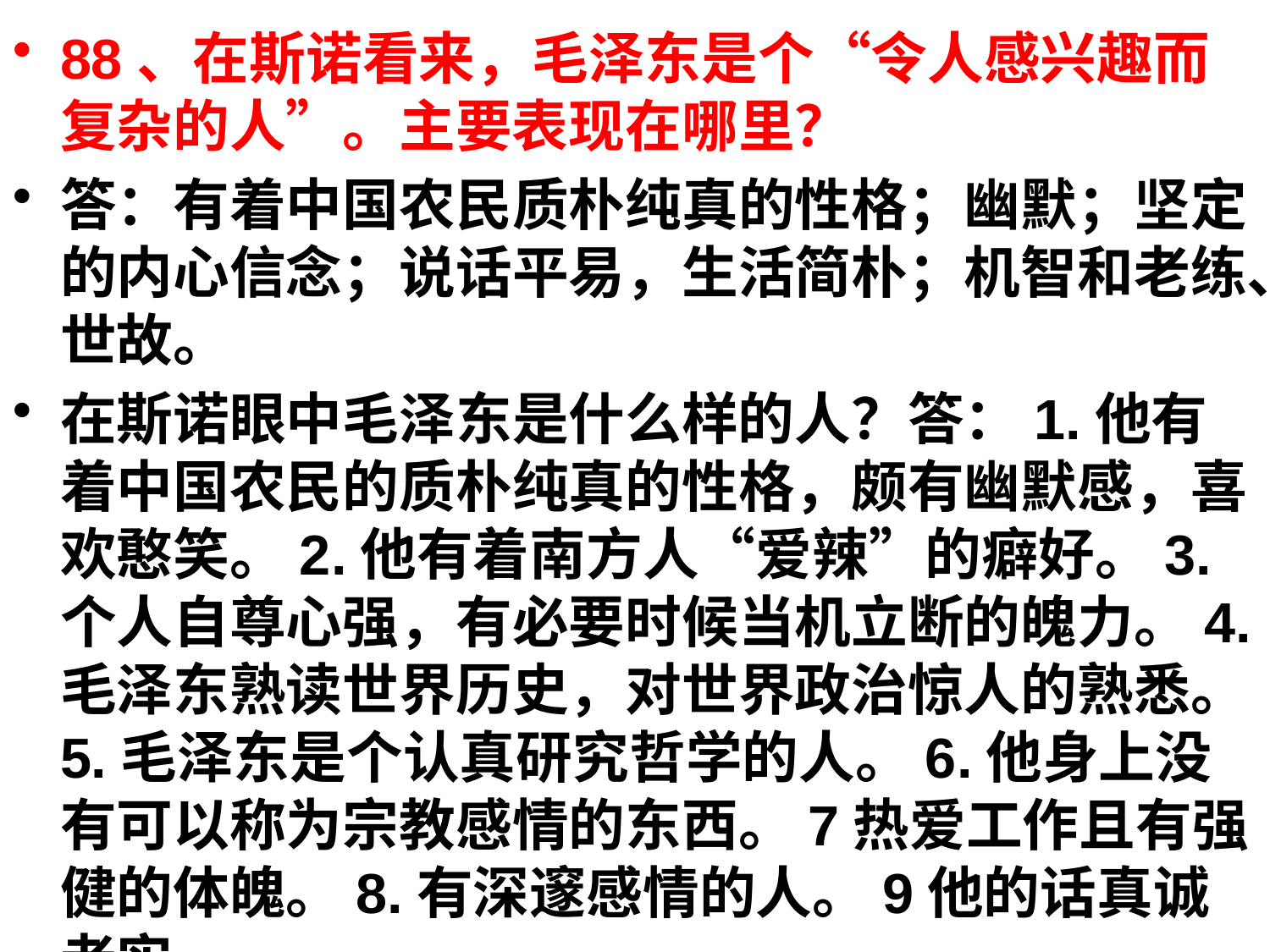

88、在斯诺看来，毛泽东是个“令人感兴趣而复杂的人”。主要表现在哪里？
答：有着中国农民质朴纯真的性格；幽默；坚定的内心信念；说话平易，生活简朴；机智和老练、世故。
在斯诺眼中毛泽东是什么样的人？答：1.他有着中国农民的质朴纯真的性格，颇有幽默感，喜欢憨笑。2.他有着南方人“爱辣”的癖好。3.个人自尊心强，有必要时候当机立断的魄力。4.毛泽东熟读世界历史，对世界政治惊人的熟悉。5.毛泽东是个认真研究哲学的人。6.他身上没有可以称为宗教感情的东西。7热爱工作且有强健的体魄。8.有深邃感情的人。9他的话真诚老实。
#